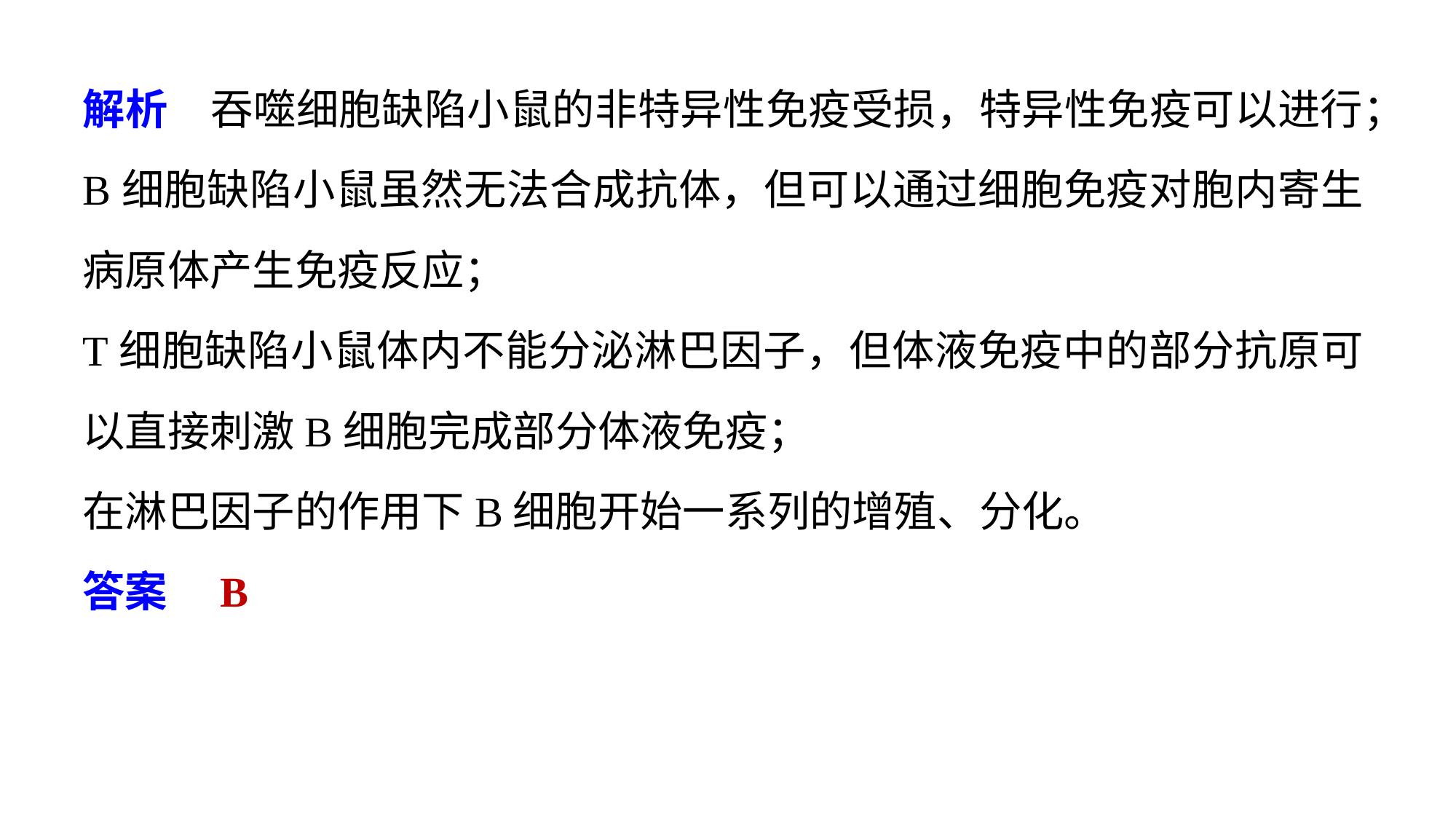

解析　吞噬细胞缺陷小鼠的非特异性免疫受损，特异性免疫可以进行；
B细胞缺陷小鼠虽然无法合成抗体，但可以通过细胞免疫对胞内寄生病原体产生免疫反应；
T细胞缺陷小鼠体内不能分泌淋巴因子，但体液免疫中的部分抗原可以直接刺激B细胞完成部分体液免疫；
在淋巴因子的作用下B细胞开始一系列的增殖、分化。
答案　B